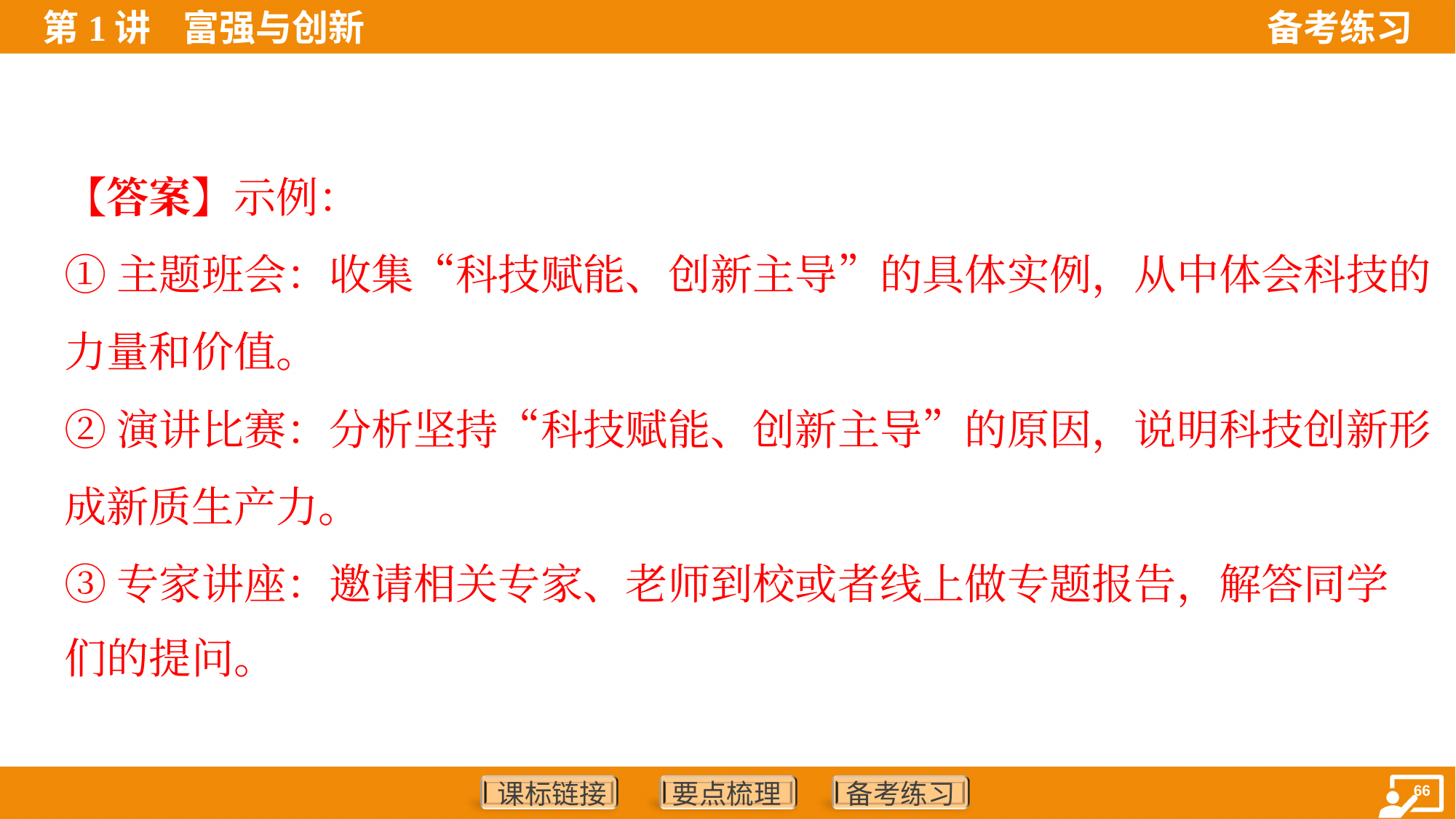

【答案】示例：
①主题班会：收集“科技赋能、创新主导”的具体实例，从中体会科技的
力量和价值。
②演讲比赛：分析坚持“科技赋能、创新主导”的原因，说明科技创新形
成新质生产力。
③专家讲座：邀请相关专家、老师到校或者线上做专题报告，解答同学
们的提问。